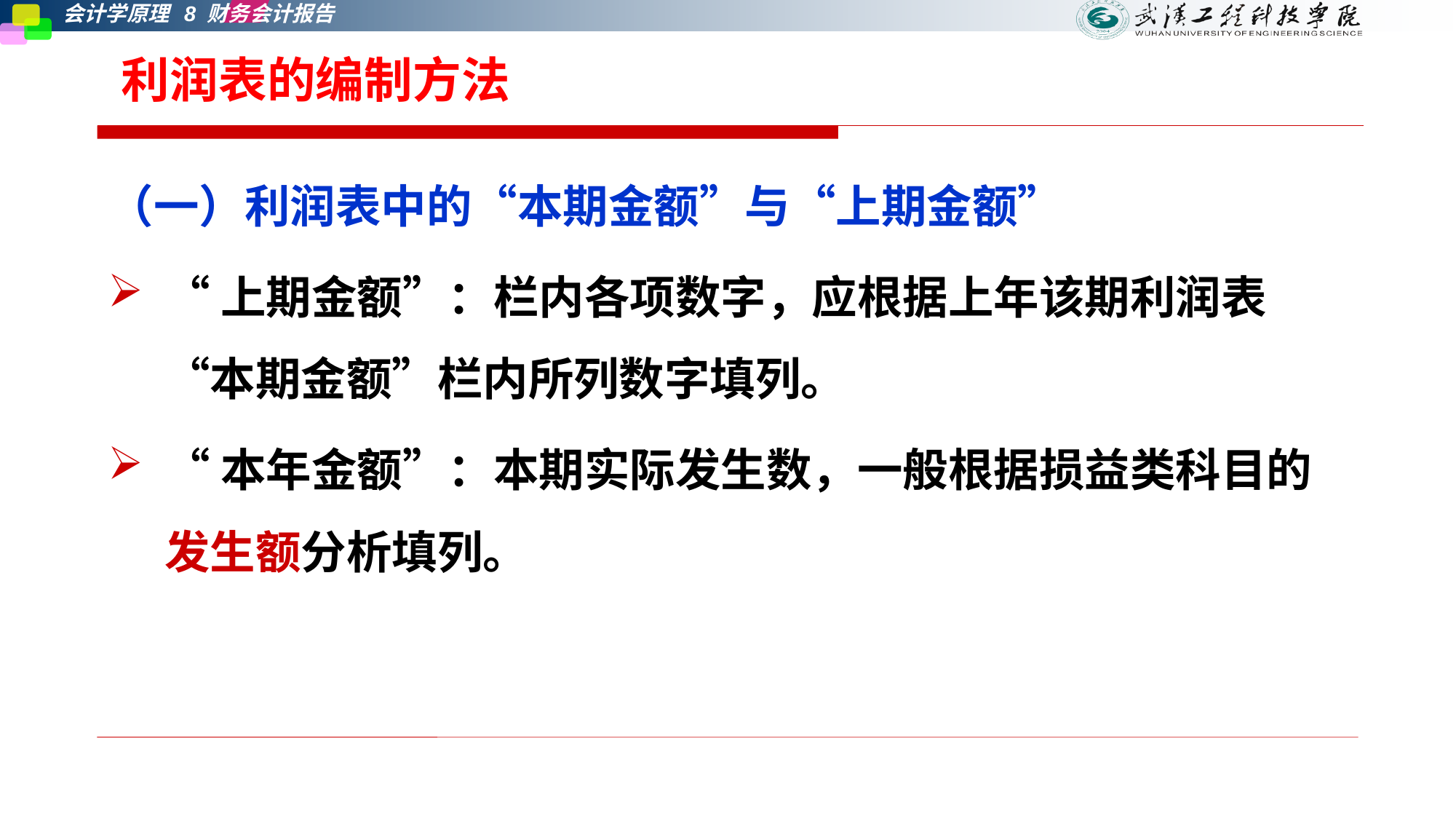

利润表的编制方法
（一）利润表中的“本期金额”与“上期金额”
“上期金额”：栏内各项数字，应根据上年该期利润表“本期金额”栏内所列数字填列。
“本年金额”：本期实际发生数，一般根据损益类科目的发生额分析填列。